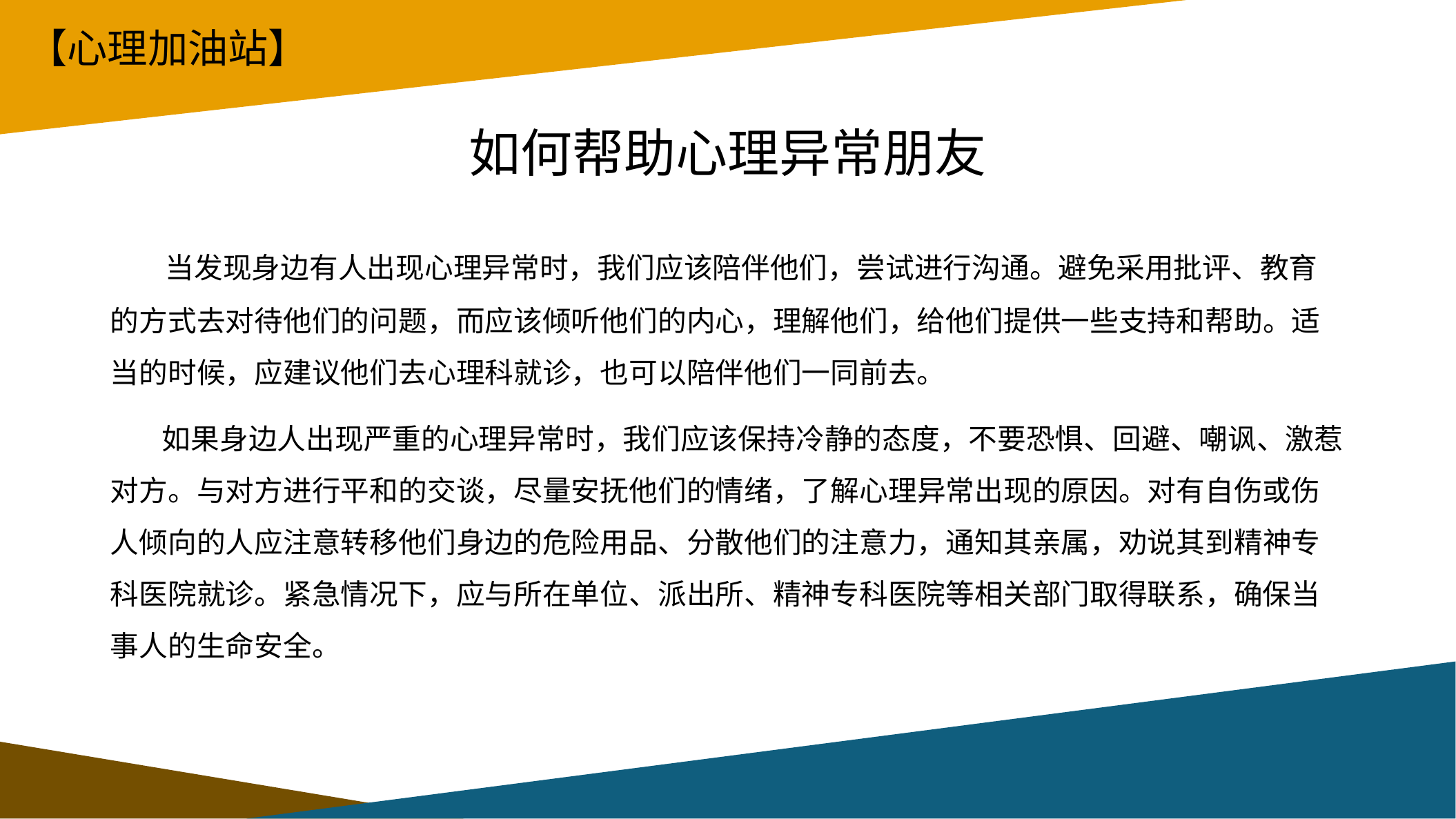

【心理加油站】
# 如何帮助心理异常朋友
      当发现身边有人出现心理异常时，我们应该陪伴他们，尝试进行沟通。避免采用批评、教育的方式去对待他们的问题，而应该倾听他们的内心，理解他们，给他们提供一些支持和帮助。适当的时候，应建议他们去心理科就诊，也可以陪伴他们一同前去。
       如果身边人出现严重的心理异常时，我们应该保持冷静的态度，不要恐惧、回避、嘲讽、激惹对方。与对方进行平和的交谈，尽量安抚他们的情绪，了解心理异常出现的原因。对有自伤或伤人倾向的人应注意转移他们身边的危险用品、分散他们的注意力，通知其亲属，劝说其到精神专科医院就诊。紧急情况下，应与所在单位、派出所、精神专科医院等相关部门取得联系，确保当事人的生命安全。